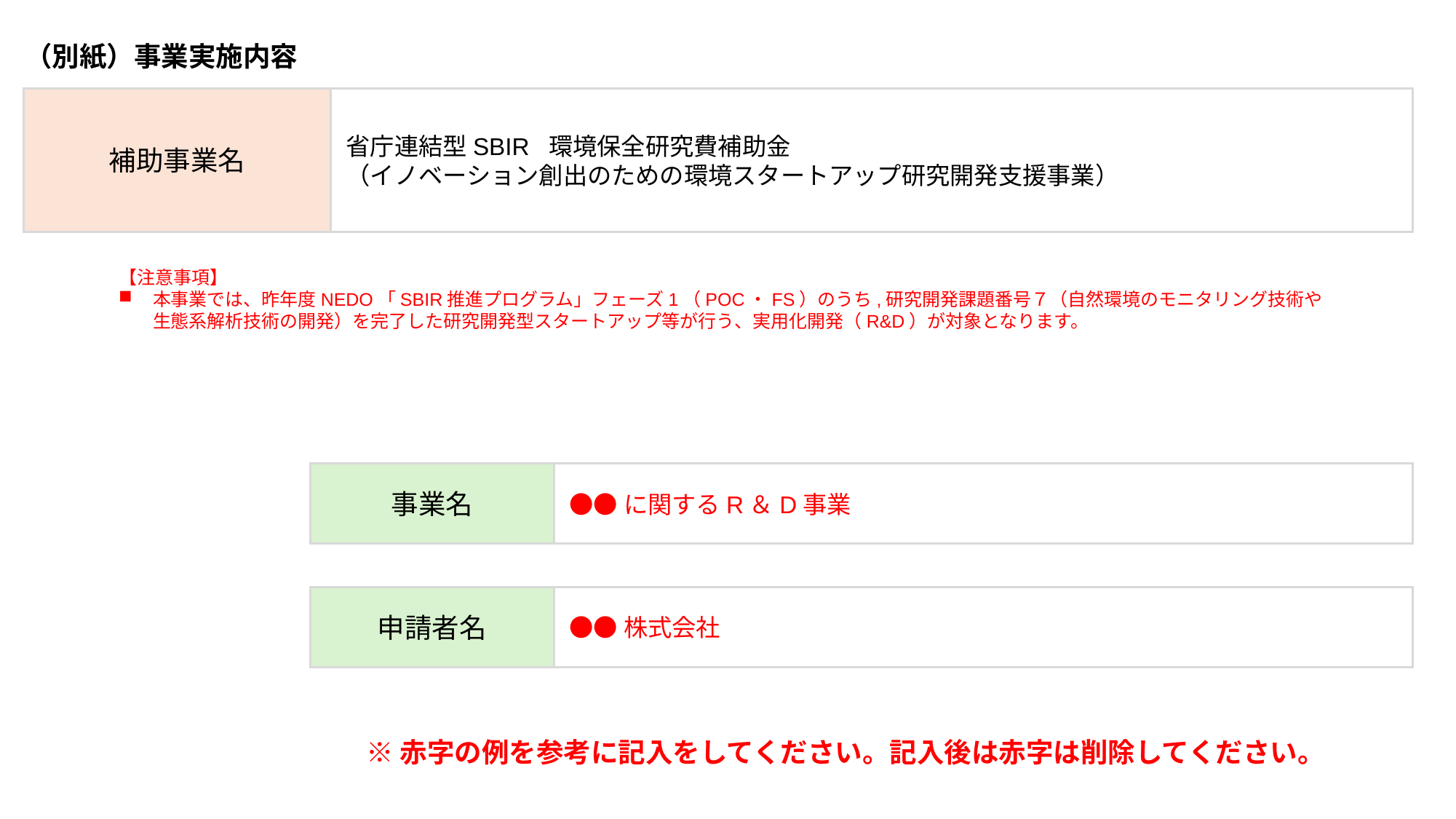

（別紙）事業実施内容
省庁連結型SBIR  環境保全研究費補助金
（イノベーション創出のための環境スタートアップ研究開発支援事業）
補助事業名
【注意事項】
本事業では、昨年度NEDO「SBIR推進プログラム」フェーズ1（POC・FS）のうち,研究開発課題番号７（自然環境のモニタリング技術や生態系解析技術の開発）を完了した研究開発型スタートアップ等が行う、実用化開発（R&D）が対象となります。

●●に関するR＆D事業
事業名
●●株式会社
申請者名
※赤字の例を参考に記入をしてください。記入後は赤字は削除してください。